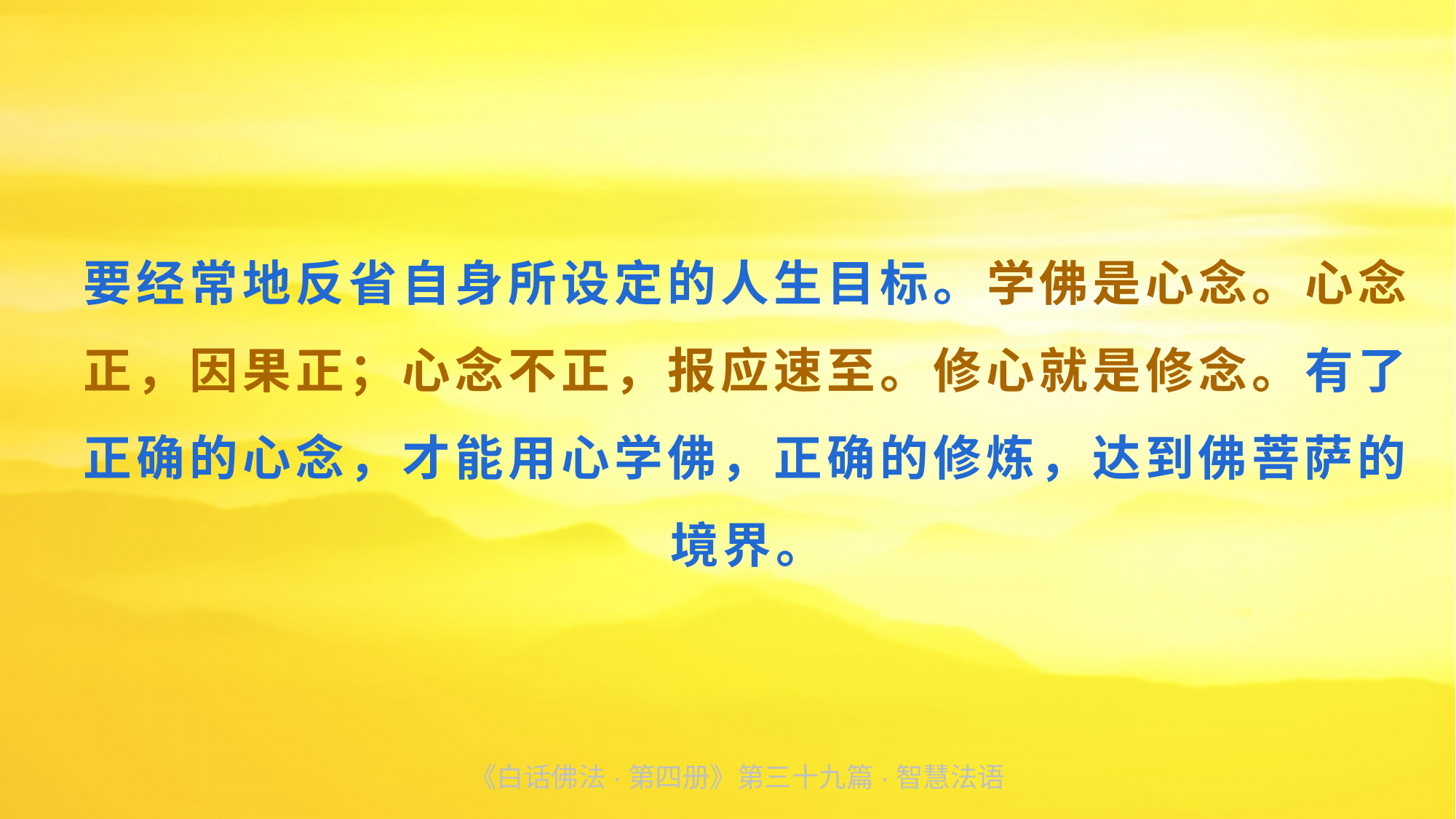

要经常地反省自身所设定的人生目标。学佛是心念。心念正，因果正；心念不正，报应速至。修心就是修念。有了正确的心念，才能用心学佛，正确的修炼，达到佛菩萨的境界。
  《白话佛法·第四册》第三十九篇·智慧法语